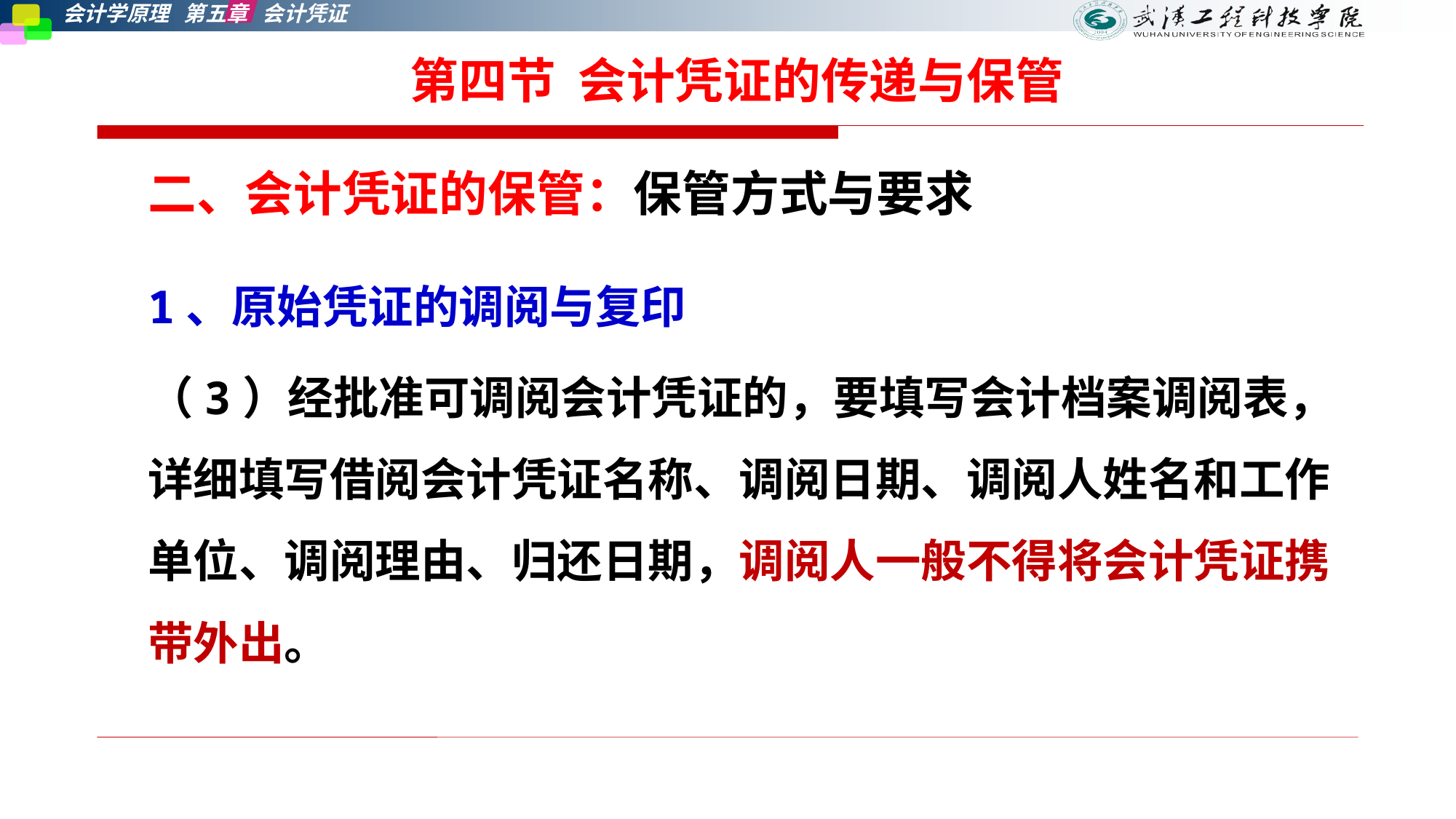

第四节  会计凭证的传递与保管
二、会计凭证的保管：保管方式与要求
1、原始凭证的调阅与复印
（3）经批准可调阅会计凭证的，要填写会计档案调阅表，详细填写借阅会计凭证名称、调阅日期、调阅人姓名和工作单位、调阅理由、归还日期，调阅人一般不得将会计凭证携带外出。